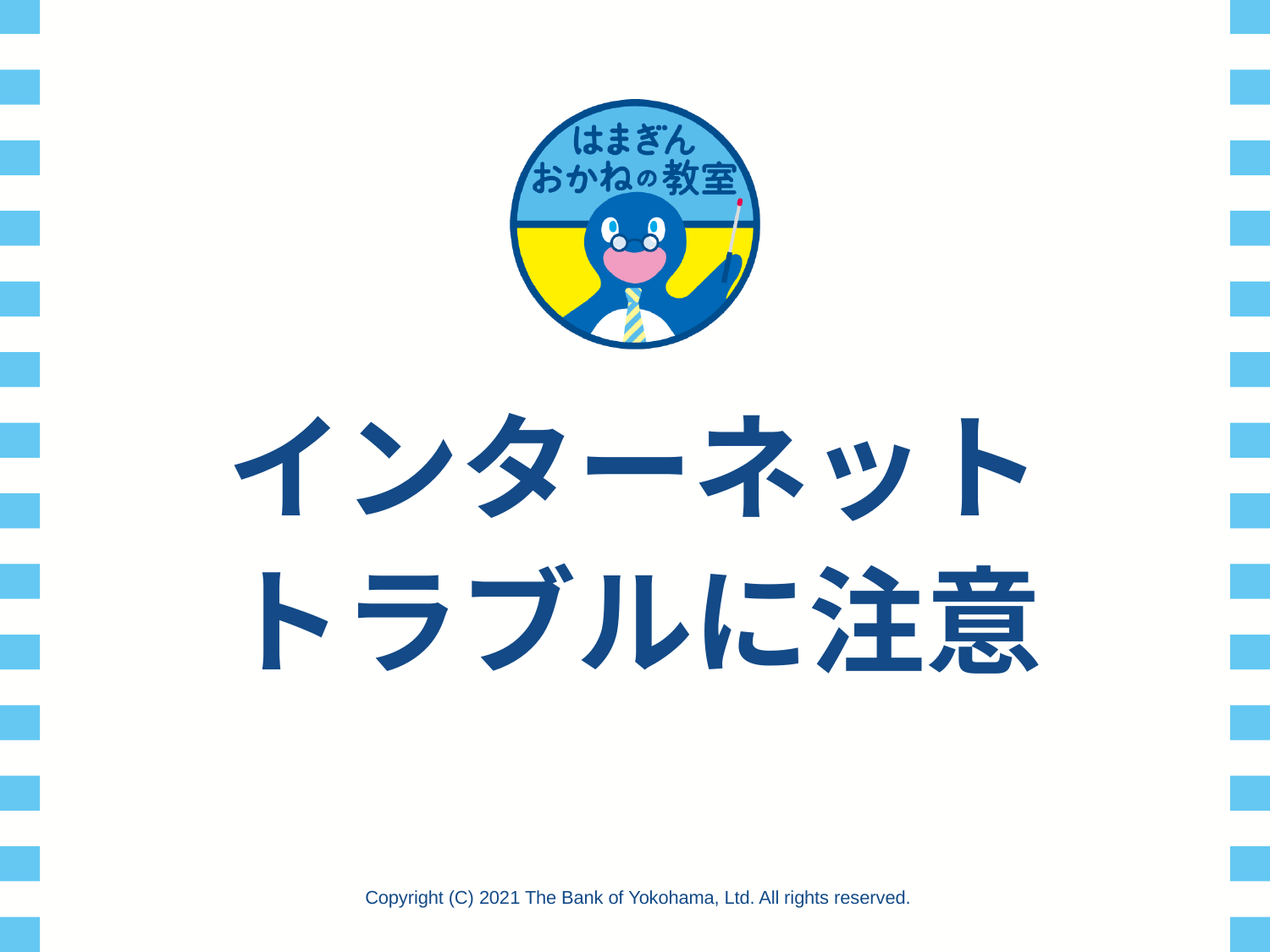

# インターネット トラブルに注意
Copyright (C) 2021 The Bank of Yokohama, Ltd. All rights reserved.